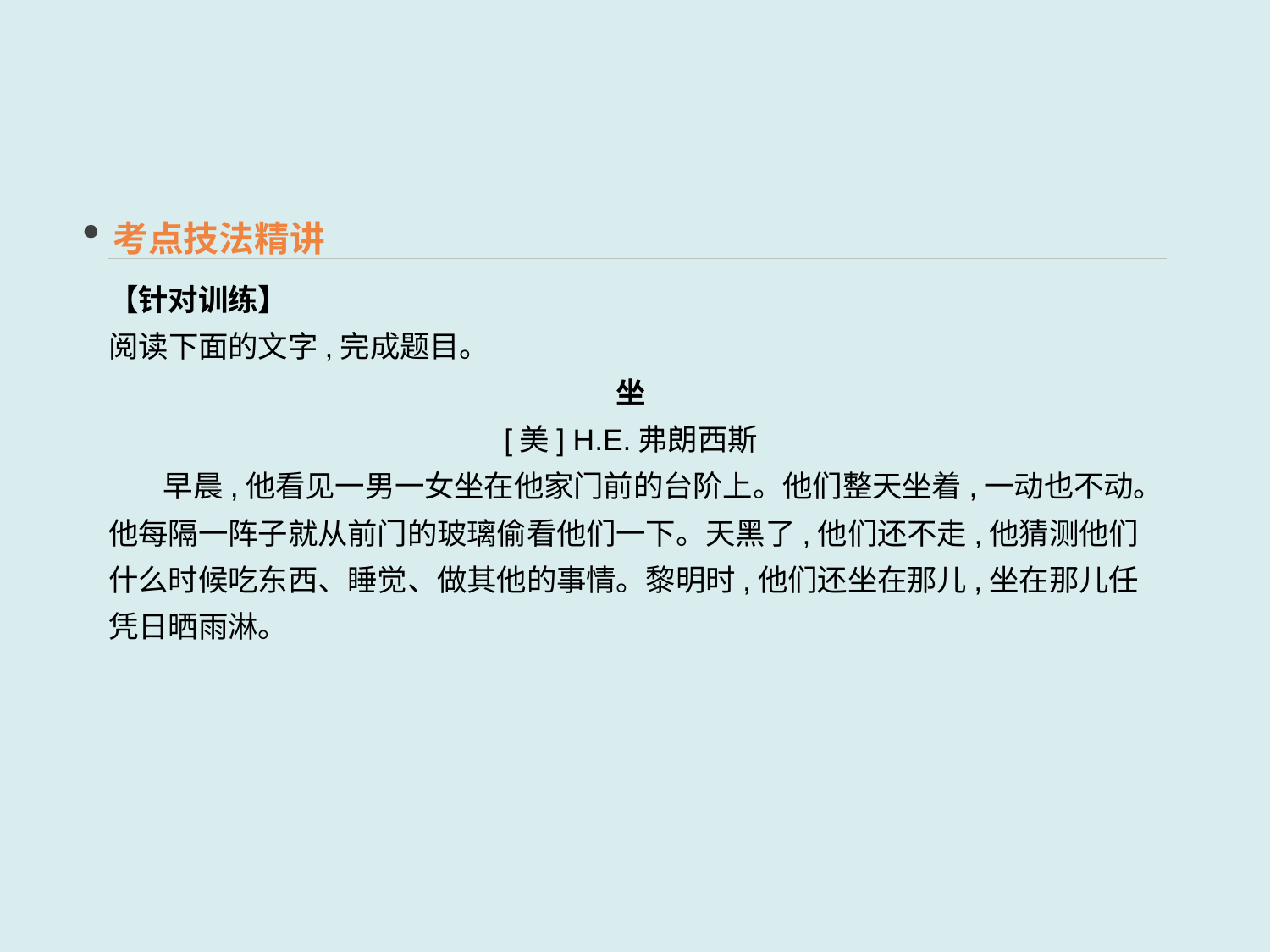

考点技法精讲

【针对训练】
阅读下面的文字,完成题目。
坐
[美] H.E.弗朗西斯
       早晨,他看见一男一女坐在他家门前的台阶上。他们整天坐着,一动也不动。他每隔一阵子就从前门的玻璃偷看他们一下。天黑了,他们还不走,他猜测他们什么时候吃东西、睡觉、做其他的事情。黎明时,他们还坐在那儿,坐在那儿任凭日晒雨淋。